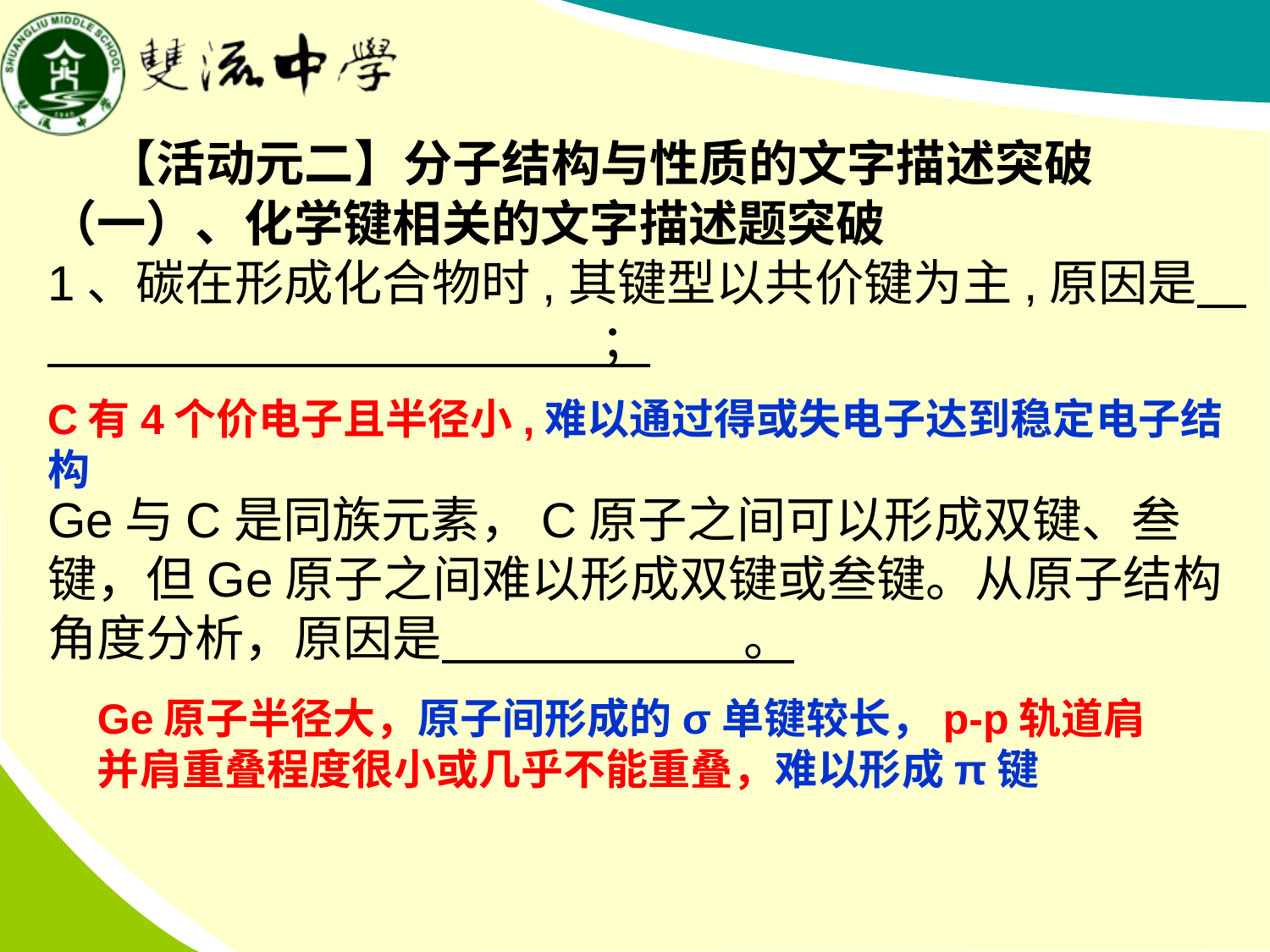

【活动元二】分子结构与性质的文字描述突破
（一）、化学键相关的文字描述题突破
1、碳在形成化合物时,其键型以共价键为主,原因是　　　　　　　　　　　　 ；

Ge与C是同族元素，C原子之间可以形成双键、叁键，但Ge原子之间难以形成双键或叁键。从原子结构角度分析，原因是　                       。

C有4个价电子且半径小,难以通过得或失电子达到稳定电子结构
Ge原子半径大，原子间形成的σ单键较长，p-p轨道肩并肩重叠程度很小或几乎不能重叠，难以形成π键